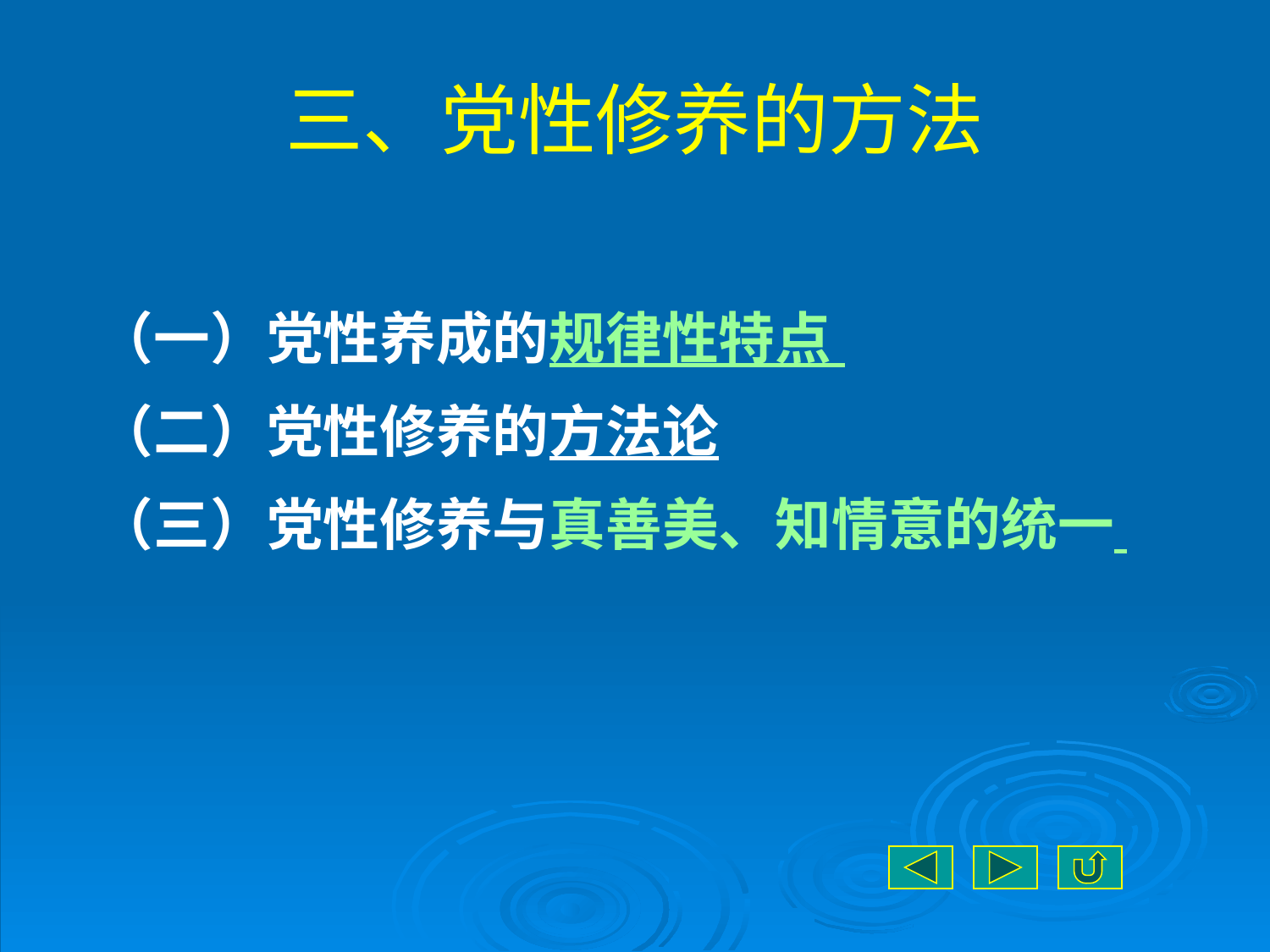

# 三、党性修养的方法
（一）党性养成的规律性特点
（二）党性修养的方法论
（三）党性修养与真善美、知情意的统一